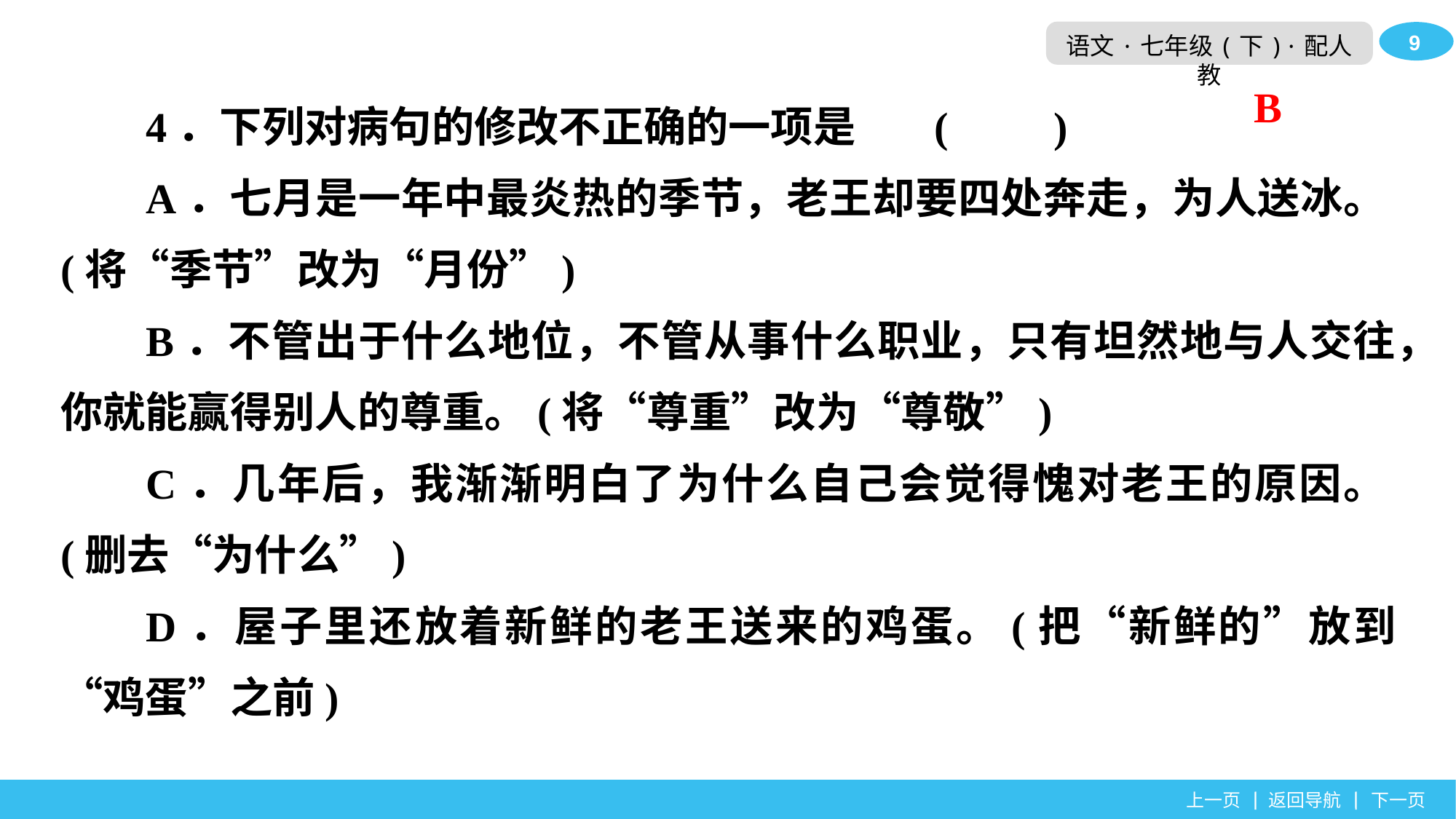

4．下列对病句的修改不正确的一项是	(　　)
A．七月是一年中最炎热的季节，老王却要四处奔走，为人送冰。(将“季节”改为“月份”)
B．不管出于什么地位，不管从事什么职业，只有坦然地与人交往，你就能赢得别人的尊重。(将“尊重”改为“尊敬”)
C．几年后，我渐渐明白了为什么自己会觉得愧对老王的原因。(删去“为什么”)
D．屋子里还放着新鲜的老王送来的鸡蛋。(把“新鲜的”放到“鸡蛋”之前)

B